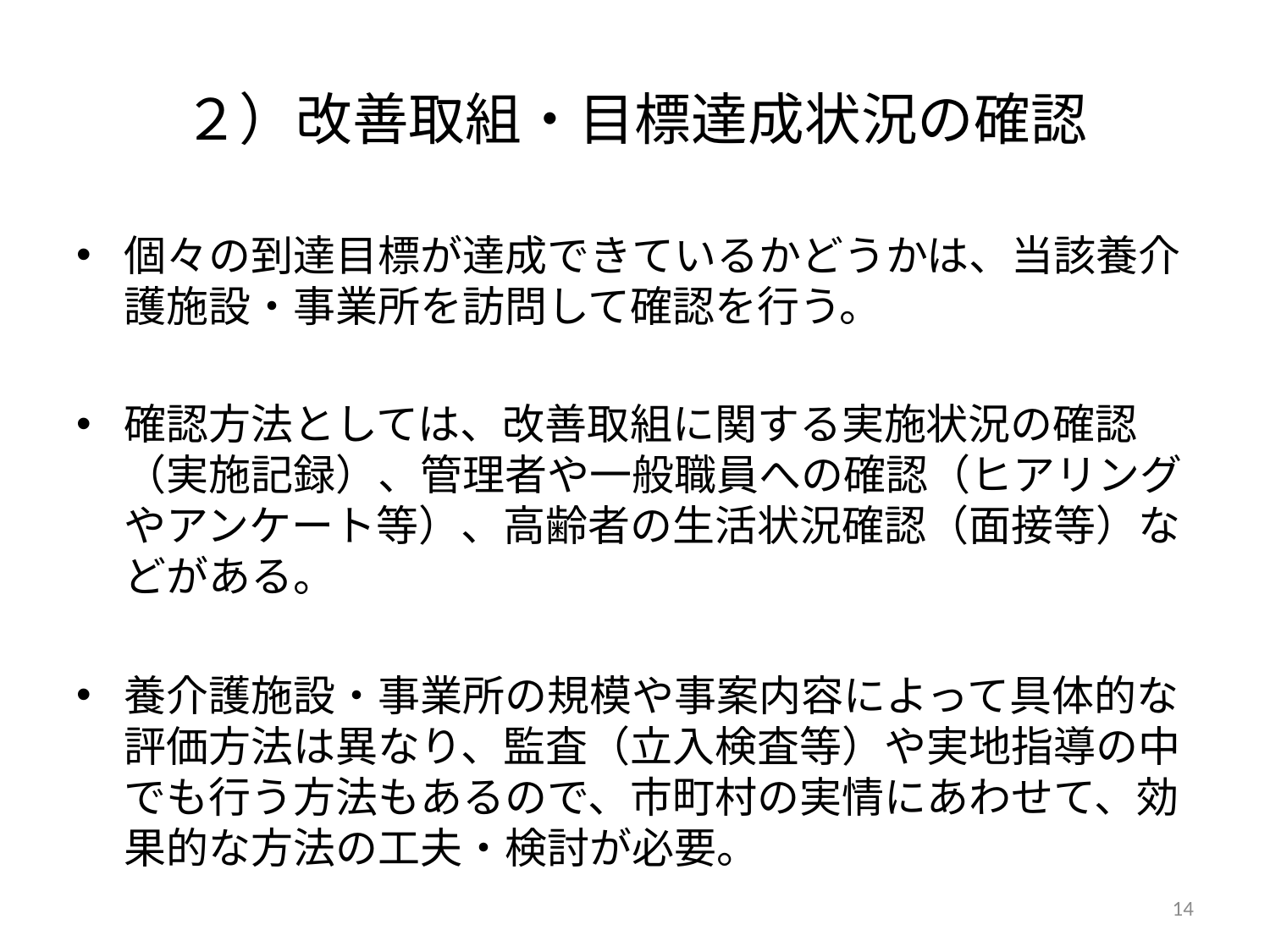

# ２）改善取組・目標達成状況の確認
個々の到達目標が達成できているかどうかは、当該養介護施設・事業所を訪問して確認を行う。

確認方法としては、改善取組に関する実施状況の確認（実施記録）、管理者や一般職員への確認（ヒアリングやアンケート等）、高齢者の生活状況確認（面接等）などがある。

養介護施設・事業所の規模や事案内容によって具体的な評価方法は異なり、監査（立入検査等）や実地指導の中でも行う方法もあるので、市町村の実情にあわせて、効果的な方法の工夫・検討が必要。

14